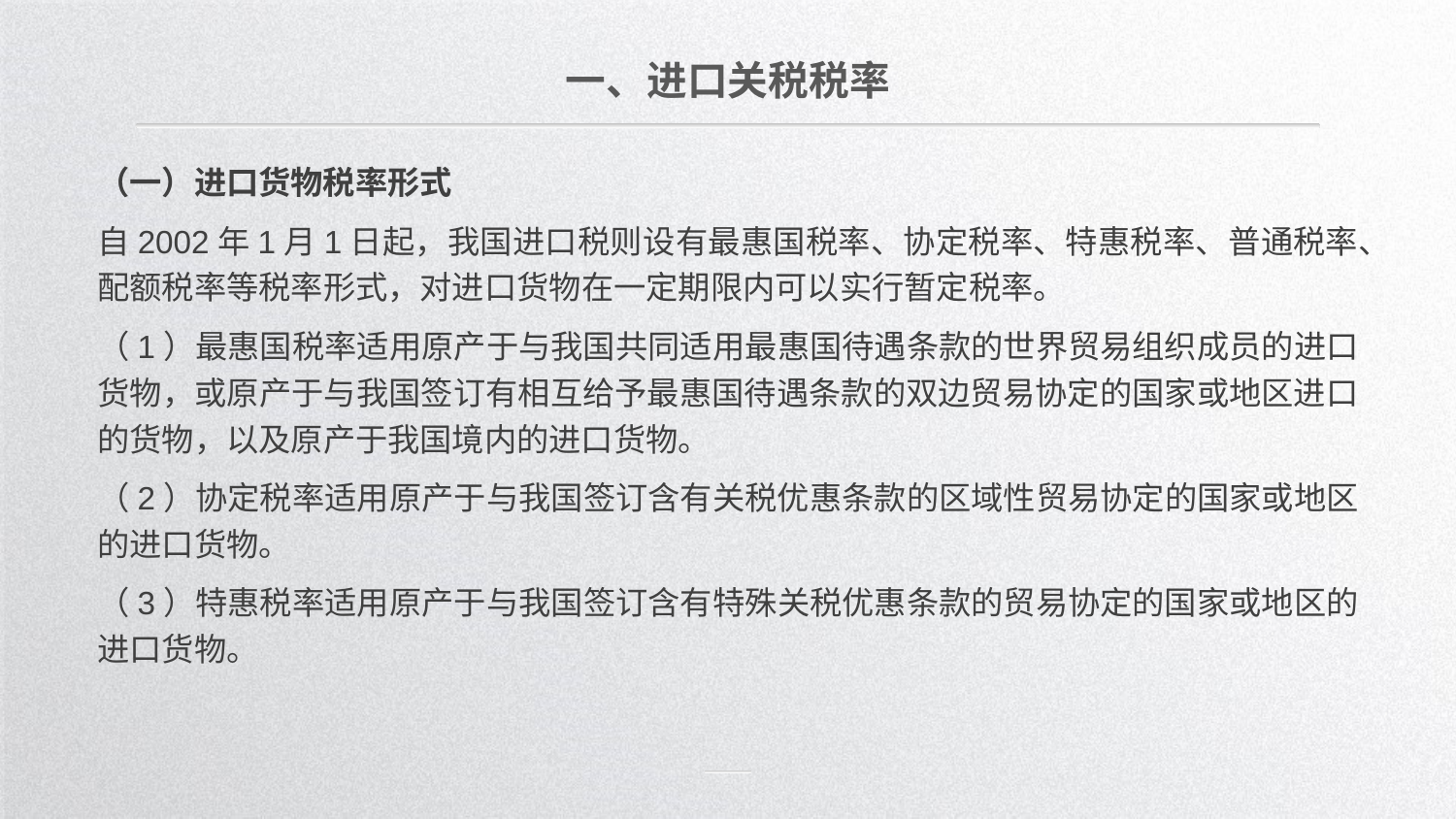

一、进口关税税率
（一）进口货物税率形式
自2002年1月1日起，我国进口税则设有最惠国税率、协定税率、特惠税率、普通税率、配额税率等税率形式，对进口货物在一定期限内可以实行暂定税率。
（1）最惠国税率适用原产于与我国共同适用最惠国待遇条款的世界贸易组织成员的进口货物，或原产于与我国签订有相互给予最惠国待遇条款的双边贸易协定的国家或地区进口的货物，以及原产于我国境内的进口货物。
（2）协定税率适用原产于与我国签订含有关税优惠条款的区域性贸易协定的国家或地区的进口货物。
（3）特惠税率适用原产于与我国签订含有特殊关税优惠条款的贸易协定的国家或地区的进口货物。